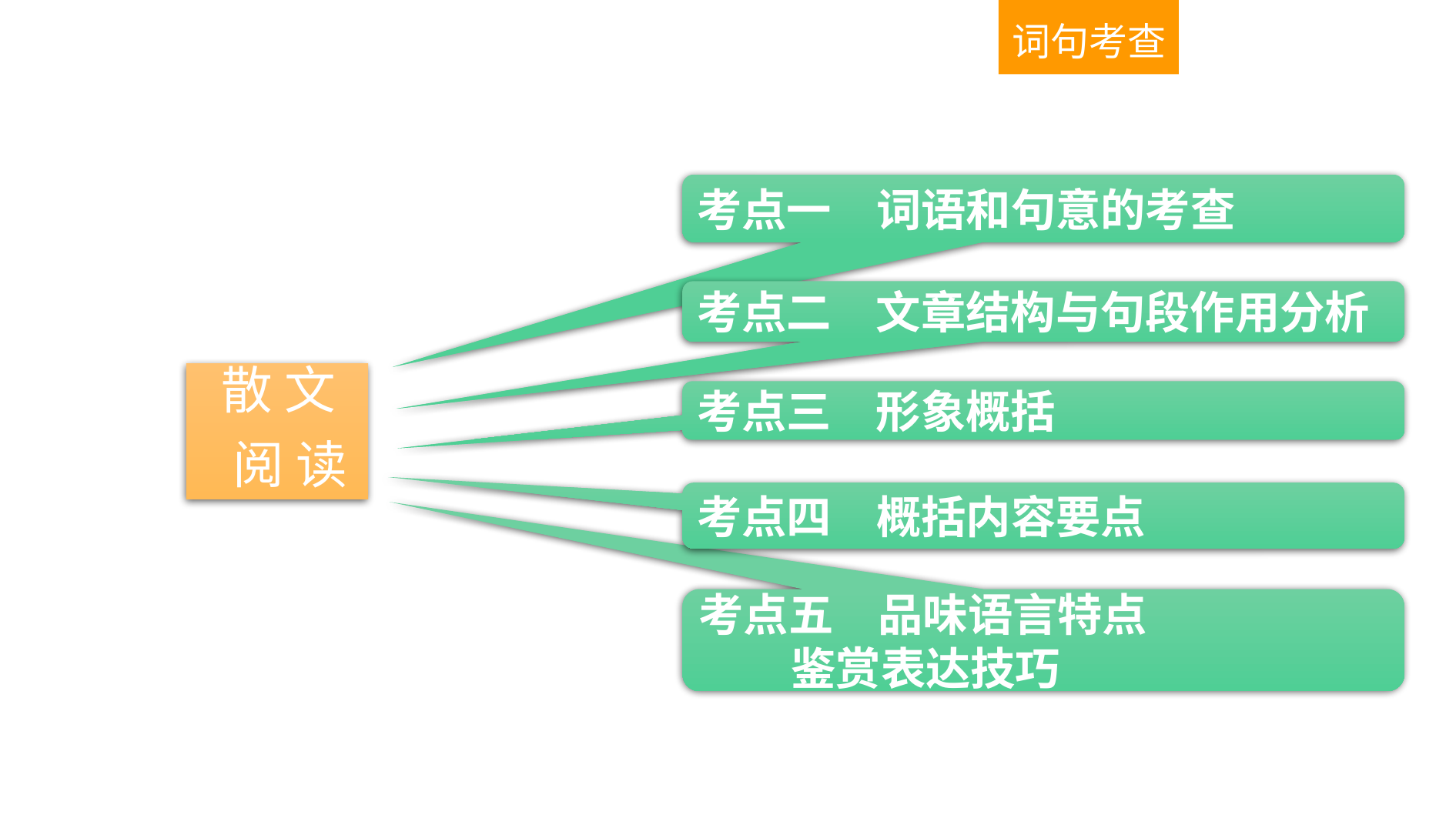

词句考查
考点一　词语和句意的考查
考点二　文章结构与句段作用分析
 散 文
  阅 读
考点三　形象概括
考点四　概括内容要点
考点五　品味语言特点
        鉴赏表达技巧